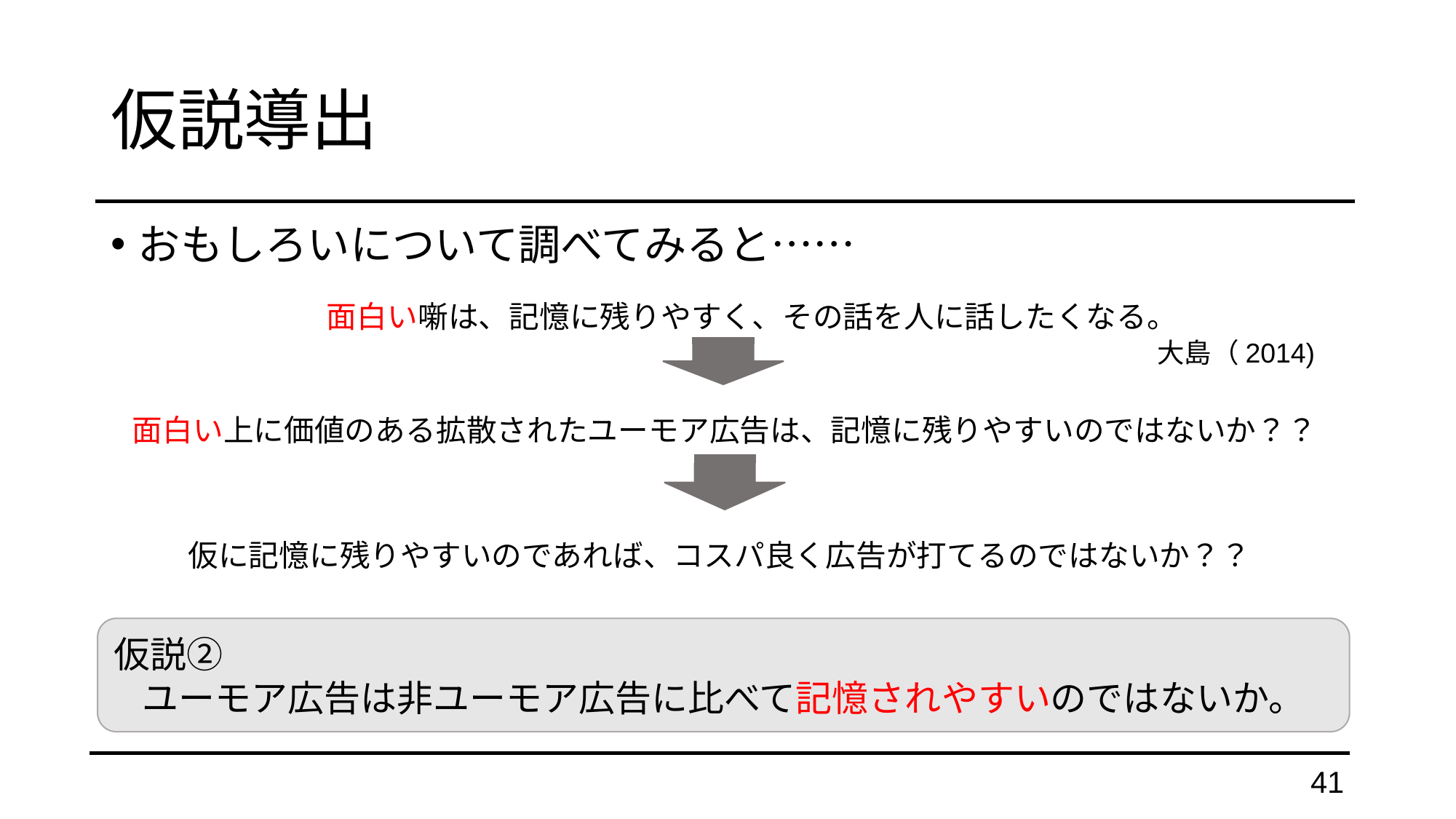

# 仮説導出
おもしろいについて調べてみると……
面白い噺は、記憶に残りやすく、その話を人に話したくなる。

大島（2014)
面白い上に価値のある拡散されたユーモア広告は、記憶に残りやすいのではないか？？

仮に記憶に残りやすいのであれば、コスパ良く広告が打てるのではないか？？
仮説②
ユーモア広告は非ユーモア広告に比べて記憶されやすいのではないか。
41